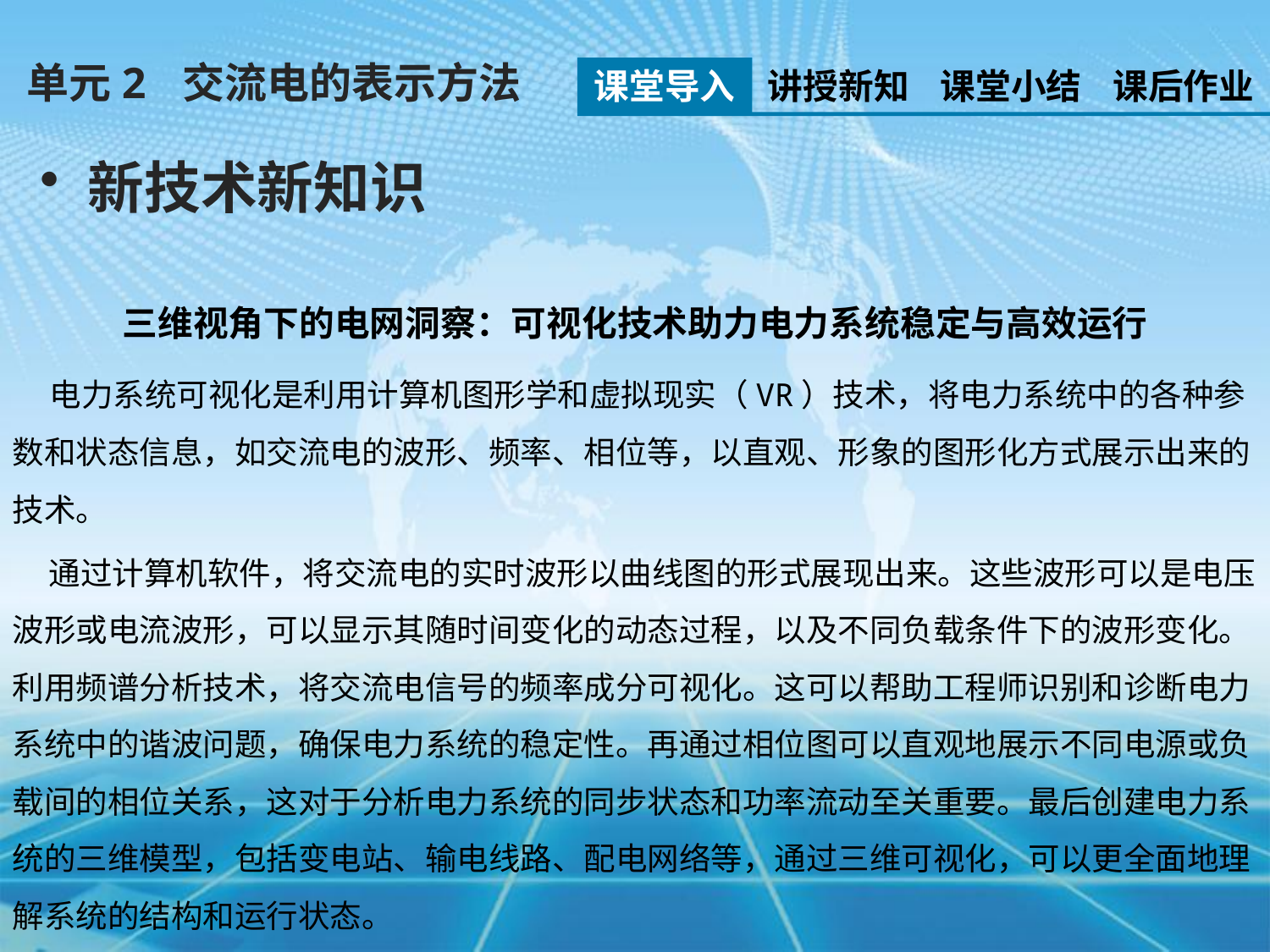

单元2 交流电的表示方法
课堂导入
讲授新知
课堂小结
课后作业
新技术新知识
三维视角下的电网洞察：可视化技术助力电力系统稳定与高效运行
    电力系统可视化是利用计算机图形学和虚拟现实（VR）技术，将电力系统中的各种参数和状态信息，如交流电的波形、频率、相位等，以直观、形象的图形化方式展示出来的技术。
    通过计算机软件，将交流电的实时波形以曲线图的形式展现出来。这些波形可以是电压波形或电流波形，可以显示其随时间变化的动态过程，以及不同负载条件下的波形变化。利用频谱分析技术，将交流电信号的频率成分可视化。这可以帮助工程师识别和诊断电力系统中的谐波问题，确保电力系统的稳定性。再通过相位图可以直观地展示不同电源或负载间的相位关系，这对于分析电力系统的同步状态和功率流动至关重要。最后创建电力系统的三维模型，包括变电站、输电线路、配电网络等，通过三维可视化，可以更全面地理解系统的结构和运行状态。